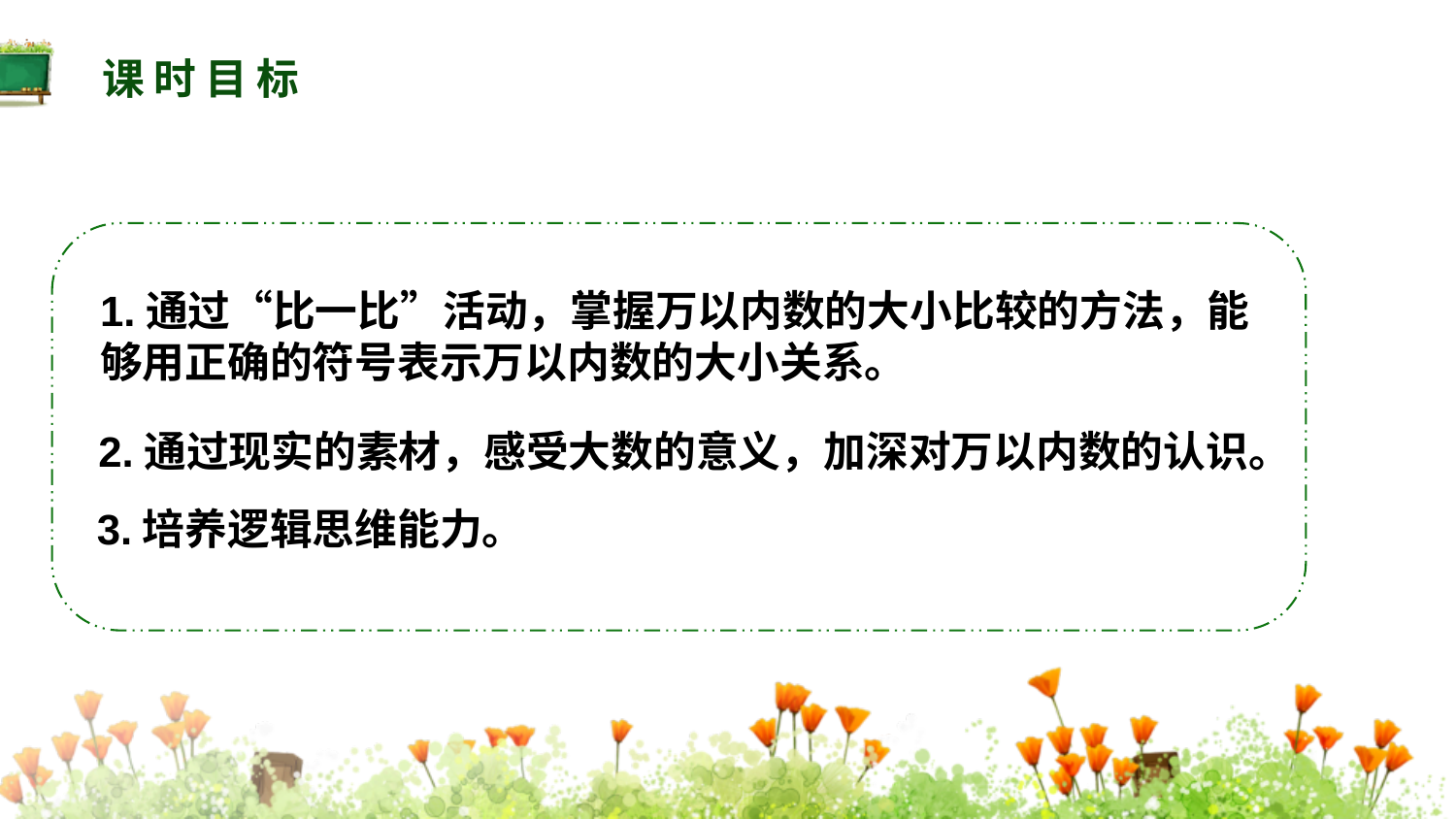

课时目标

1.通过“比一比”活动，掌握万以内数的大小比较的方法，能够用正确的符号表示万以内数的大小关系。
2.通过现实的素材，感受大数的意义，加深对万以内数的认识。
3.培养逻辑思维能力。